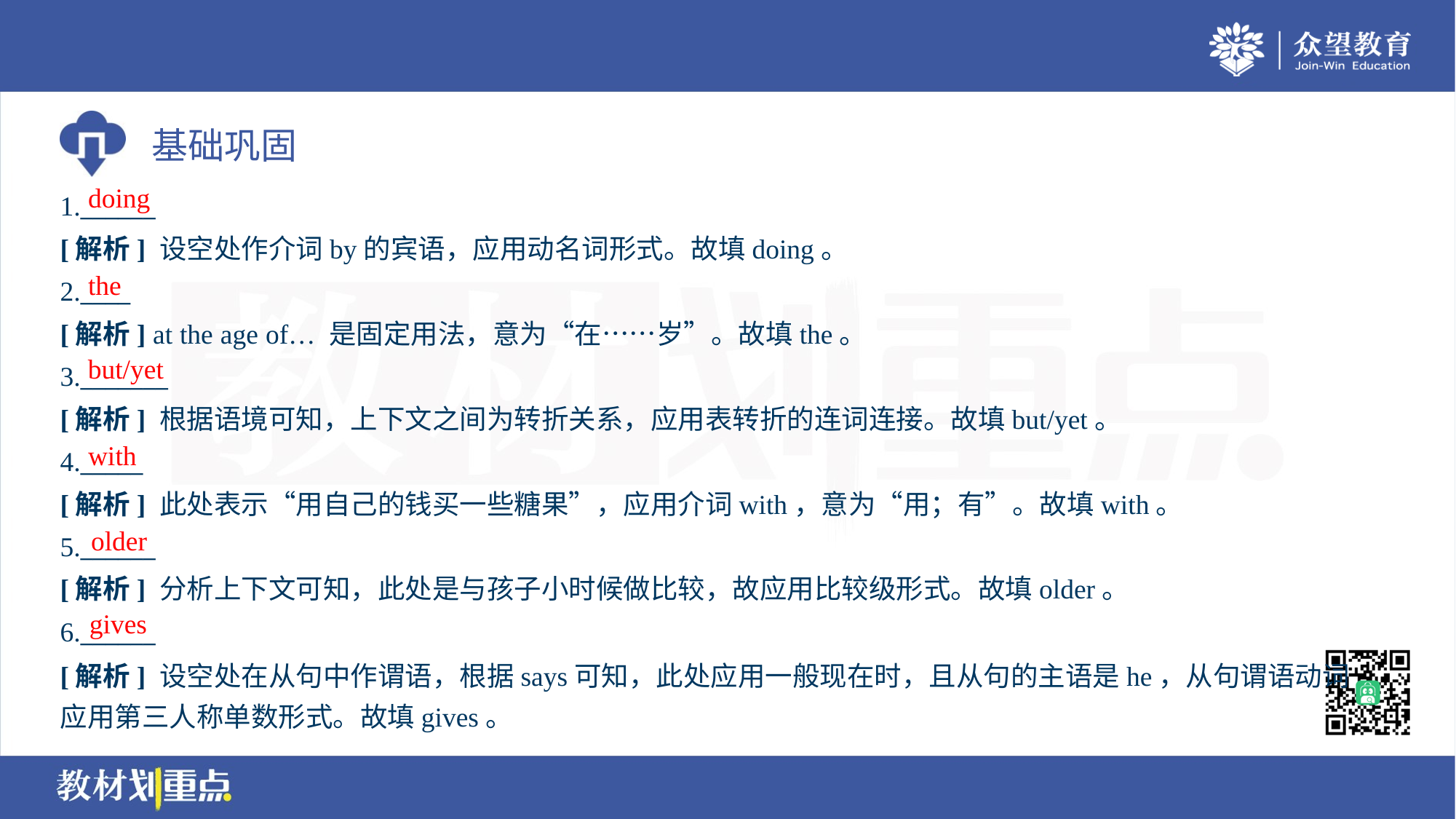

doing
1.______
[解析] 设空处作介词by的宾语，应用动名词形式。故填doing。
the
2.____
[解析] at the age of… 是固定用法，意为“在……岁”。故填the。
but/yet
3._______
[解析] 根据语境可知，上下文之间为转折关系，应用表转折的连词连接。故填but/yet。
with
4._____
[解析] 此处表示“用自己的钱买一些糖果”，应用介词with，意为“用；有”。故填with。
older
5.______
[解析] 分析上下文可知，此处是与孩子小时候做比较，故应用比较级形式。故填older。
gives
6.______
[解析] 设空处在从句中作谓语，根据says可知，此处应用一般现在时，且从句的主语是he，从句谓语动词
应用第三人称单数形式。故填gives。